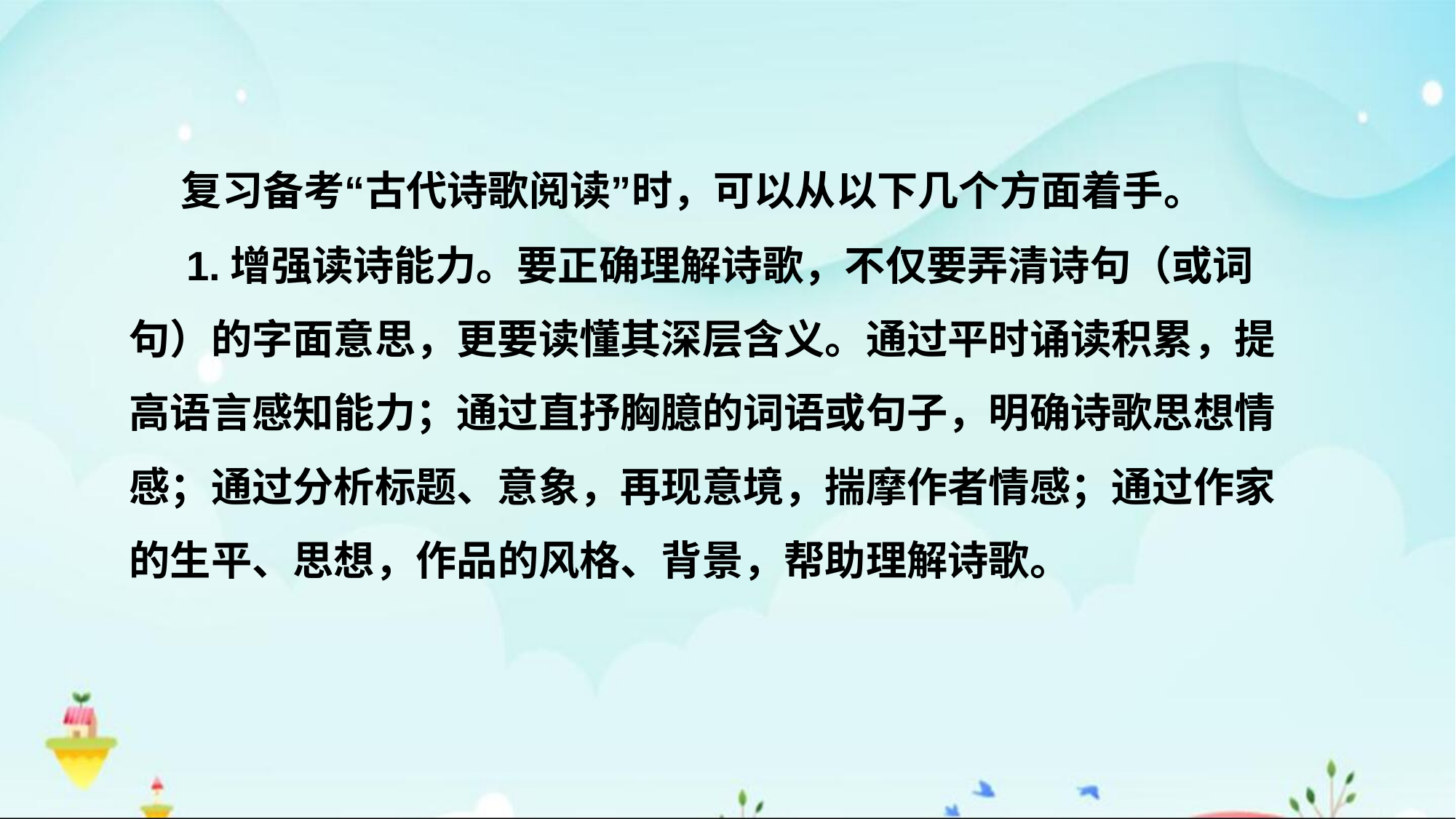

复习备考“古代诗歌阅读”时，可以从以下几个方面着手。
     1.增强读诗能力。要正确理解诗歌，不仅要弄清诗句（或词句）的字面意思，更要读懂其深层含义。通过平时诵读积累，提高语言感知能力；通过直抒胸臆的词语或句子，明确诗歌思想情感；通过分析标题、意象，再现意境，揣摩作者情感；通过作家的生平、思想，作品的风格、背景，帮助理解诗歌。